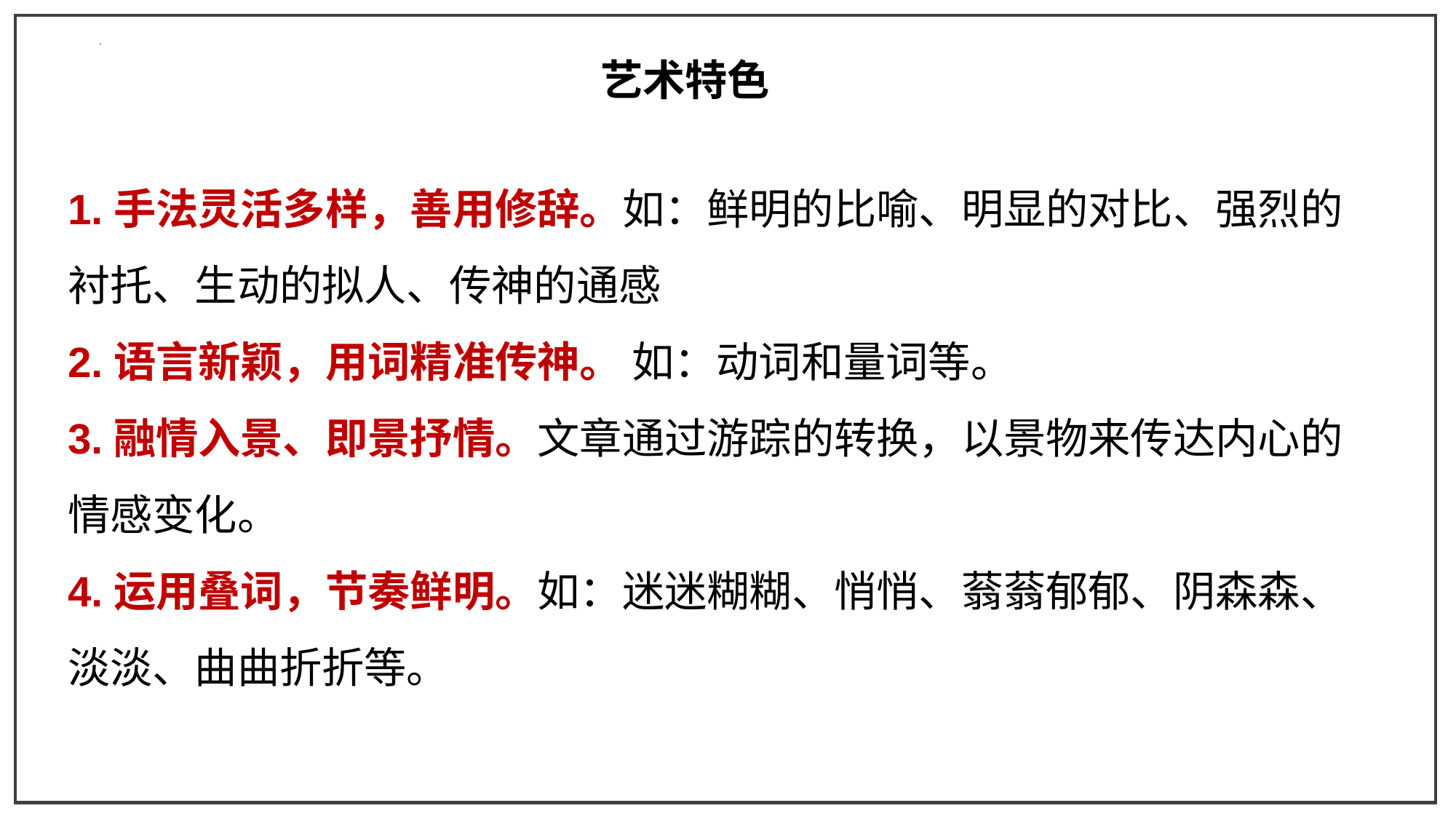

艺术特色
1.手法灵活多样，善用修辞。如：鲜明的比喻、明显的对比、强烈的衬托、生动的拟人、传神的通感
2.语言新颖，用词精准传神。 如：动词和量词等。
3.融情入景、即景抒情。文章通过游踪的转换，以景物来传达内心的情感变化。
4.运用叠词，节奏鲜明。如：迷迷糊糊、悄悄、蓊蓊郁郁、阴森森、淡淡、曲曲折折等。